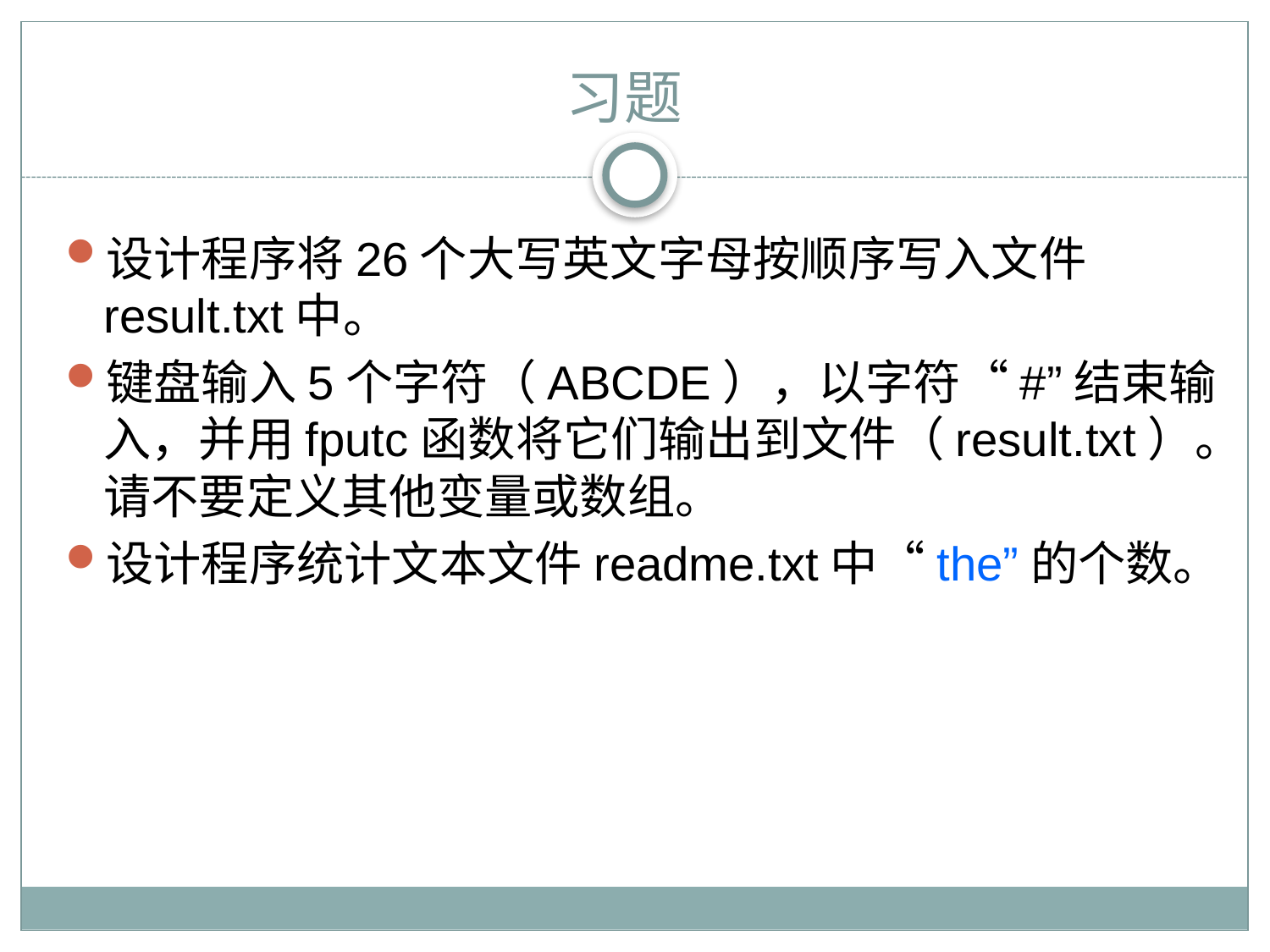

习题
设计程序将26个大写英文字母按顺序写入文件result.txt中。
键盘输入5个字符（ABCDE），以字符“#”结束输入，并用fputc函数将它们输出到文件（result.txt）。请不要定义其他变量或数组。
设计程序统计文本文件readme.txt中“the”的个数。